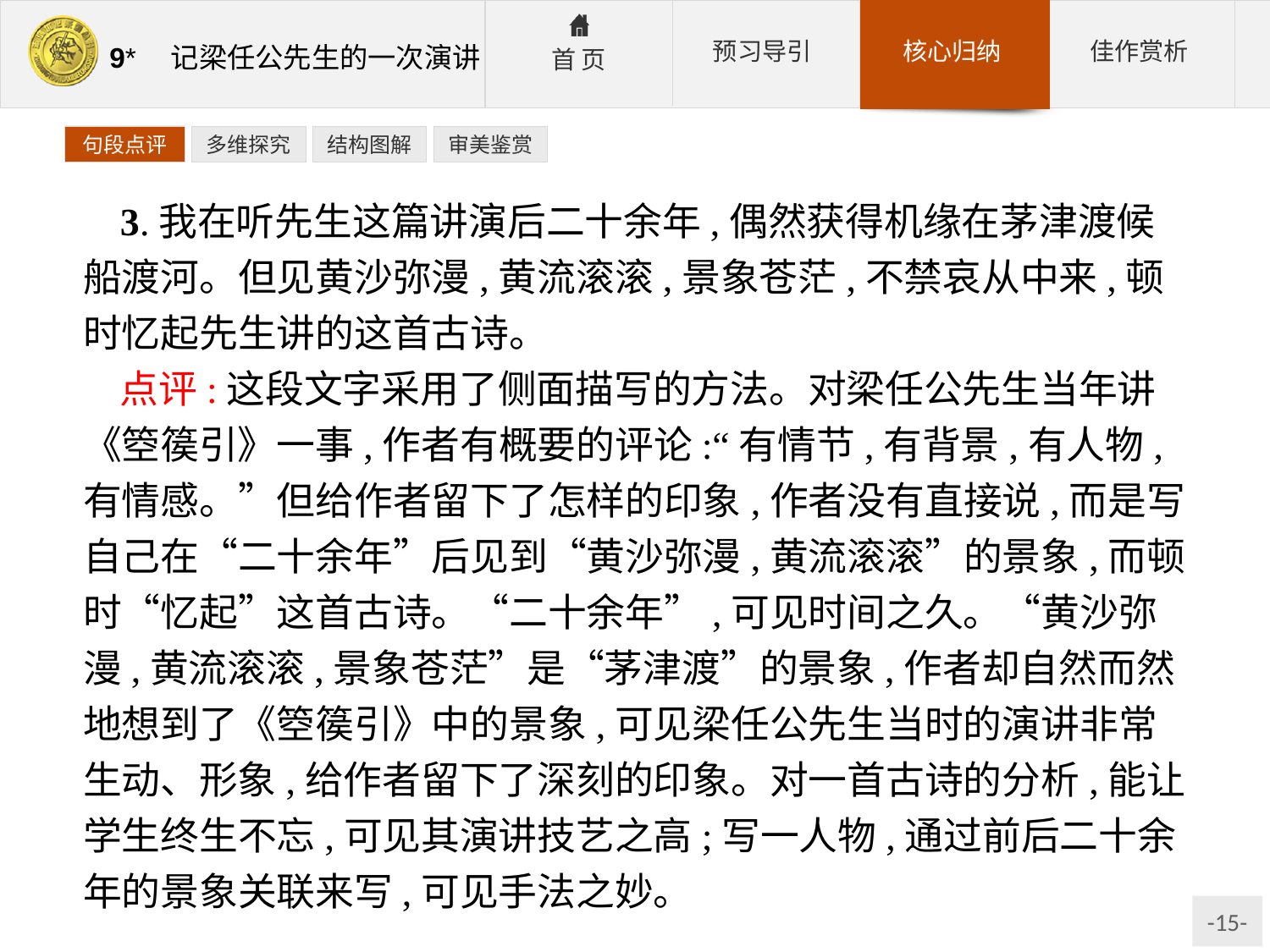

句段点评
多维探究
结构图解
审美鉴赏
3.我在听先生这篇讲演后二十余年,偶然获得机缘在茅津渡候船渡河。但见黄沙弥漫,黄流滚滚,景象苍茫,不禁哀从中来,顿时忆起先生讲的这首古诗。
点评:这段文字采用了侧面描写的方法。对梁任公先生当年讲《箜篌引》一事,作者有概要的评论:“有情节,有背景,有人物,有情感。”但给作者留下了怎样的印象,作者没有直接说,而是写自己在“二十余年”后见到“黄沙弥漫,黄流滚滚”的景象,而顿时“忆起”这首古诗。“二十余年”,可见时间之久。“黄沙弥漫,黄流滚滚,景象苍茫”是“茅津渡”的景象,作者却自然而然地想到了《箜篌引》中的景象,可见梁任公先生当时的演讲非常生动、形象,给作者留下了深刻的印象。对一首古诗的分析,能让学生终生不忘,可见其演讲技艺之高;写一人物,通过前后二十余年的景象关联来写,可见手法之妙。